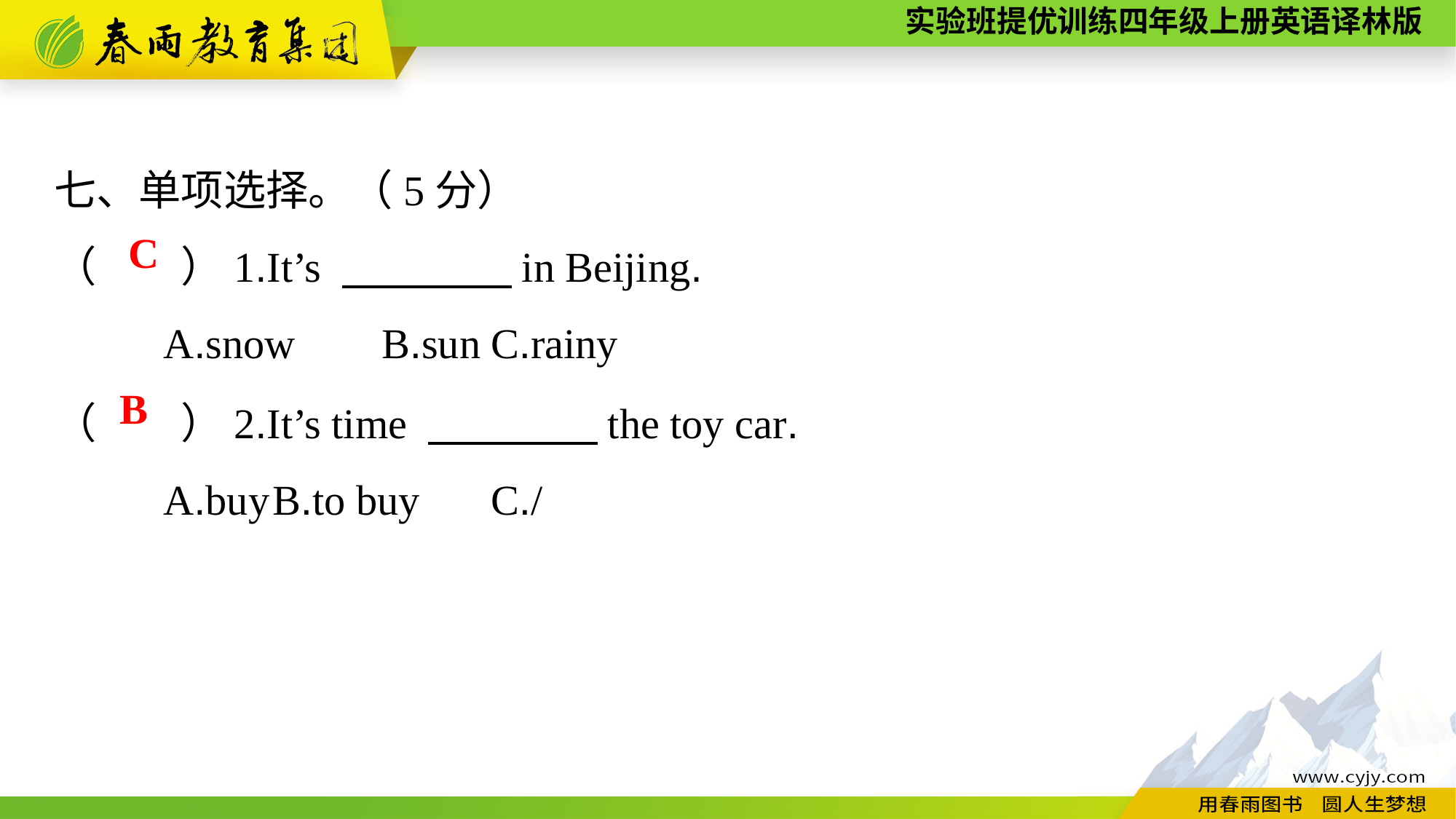

七、单项选择。（5分）
（　　）1.It’s 　　　　in Beijing.
	A.snow	B.sun	C.rainy
C
（　　）2.It’s time 　　　　the toy car.
	A.buy	B.to buy	C./
B